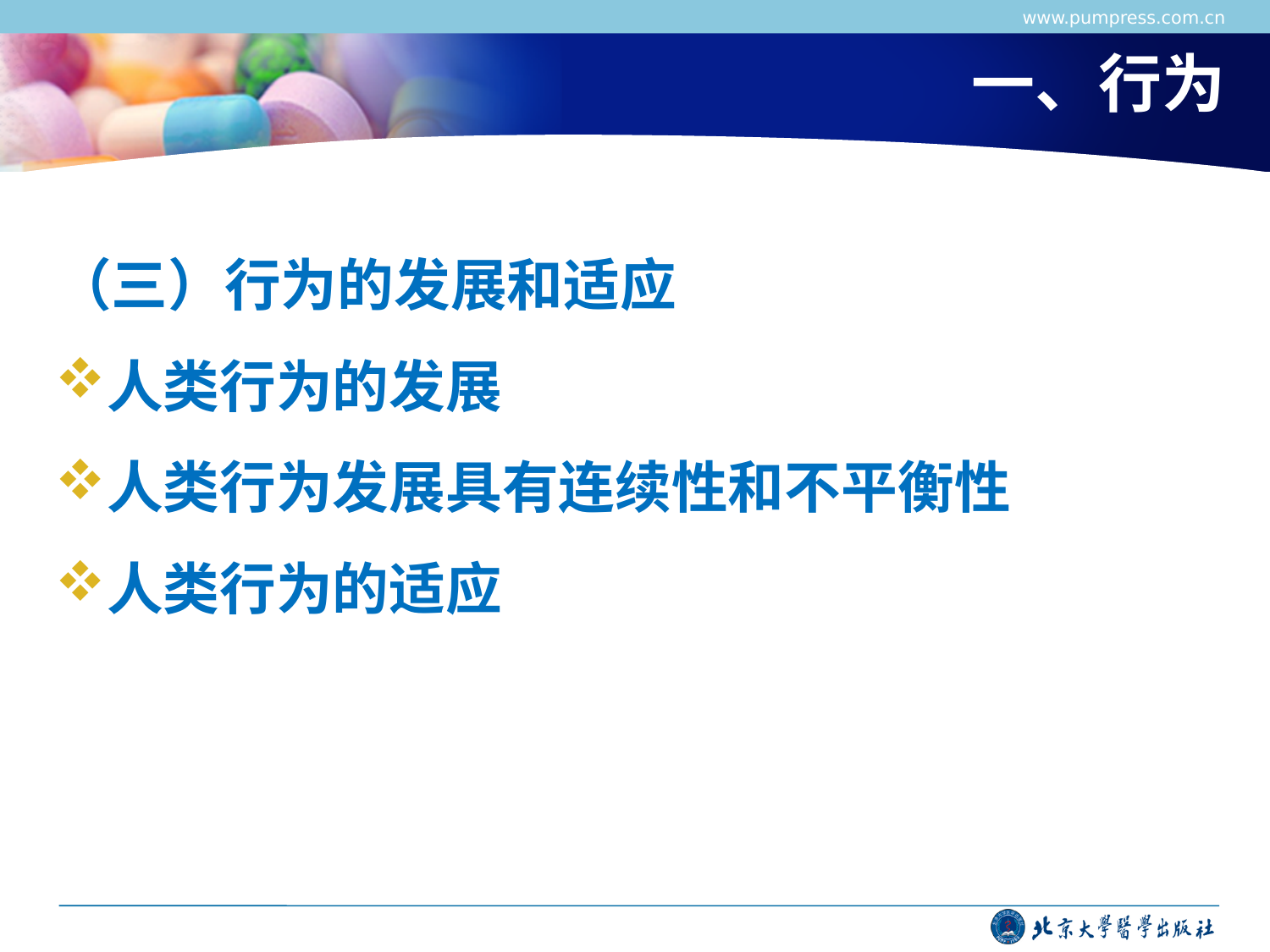

www.pumpress.com.cn
# 一、行为
（三）行为的发展和适应
人类行为的发展
人类行为发展具有连续性和不平衡性
人类行为的适应